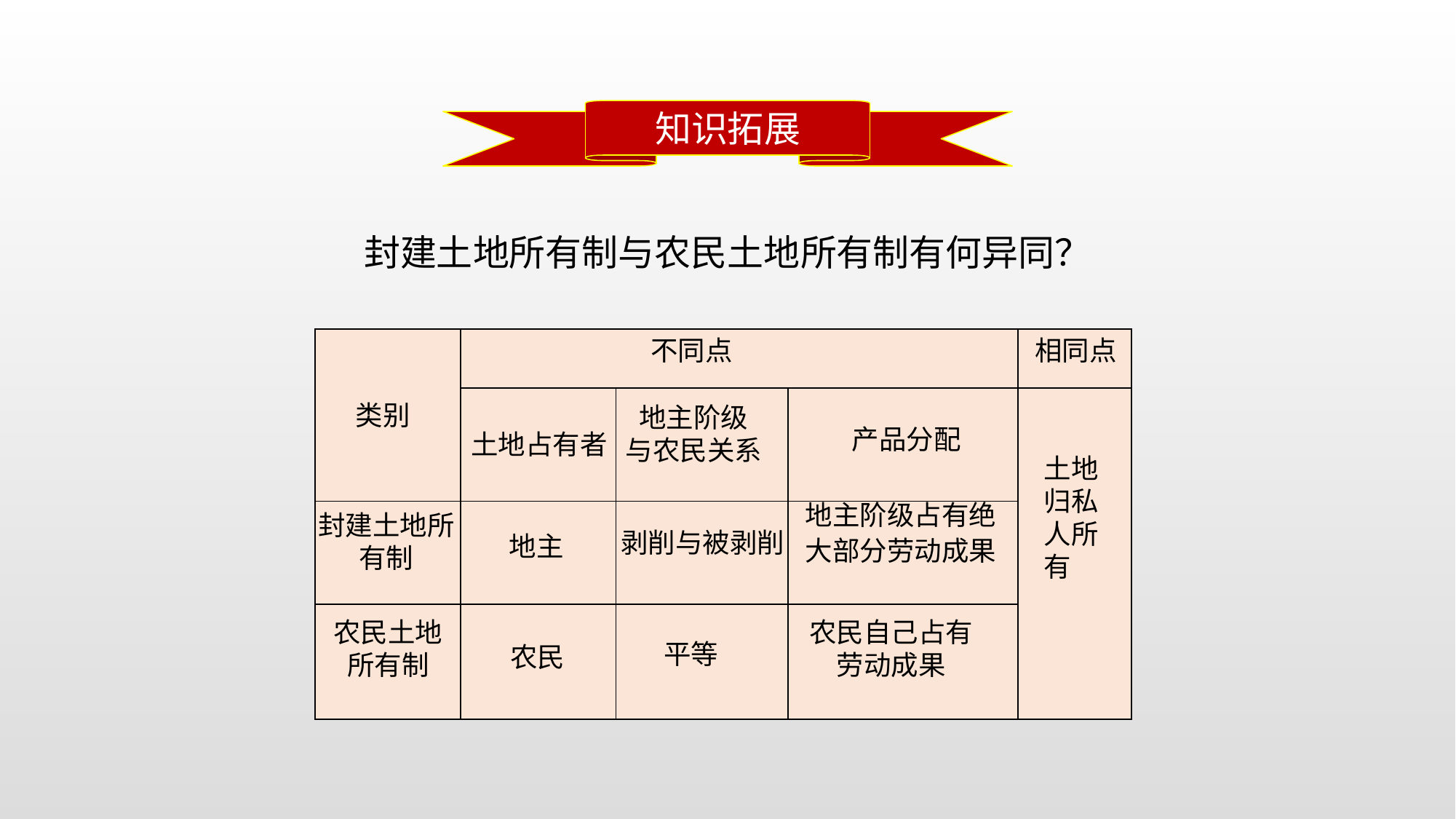

知识拓展
封建土地所有制与农民土地所有制有何异同？
不同点
相同点
|  |  |  |  |  |
| --- | --- | --- | --- | --- |
|  |  |  |  |  |
|  |  |  |  |  |
|  |  |  |  |  |
类别
地主阶级
与农民关系
产品分配
土地占有者
土地归私人所有
地主阶级占有绝大部分劳动成果
封建土地所有制
剥削与被剥削
地主
农民土地所有制
农民自己占有劳动成果
平等
农民